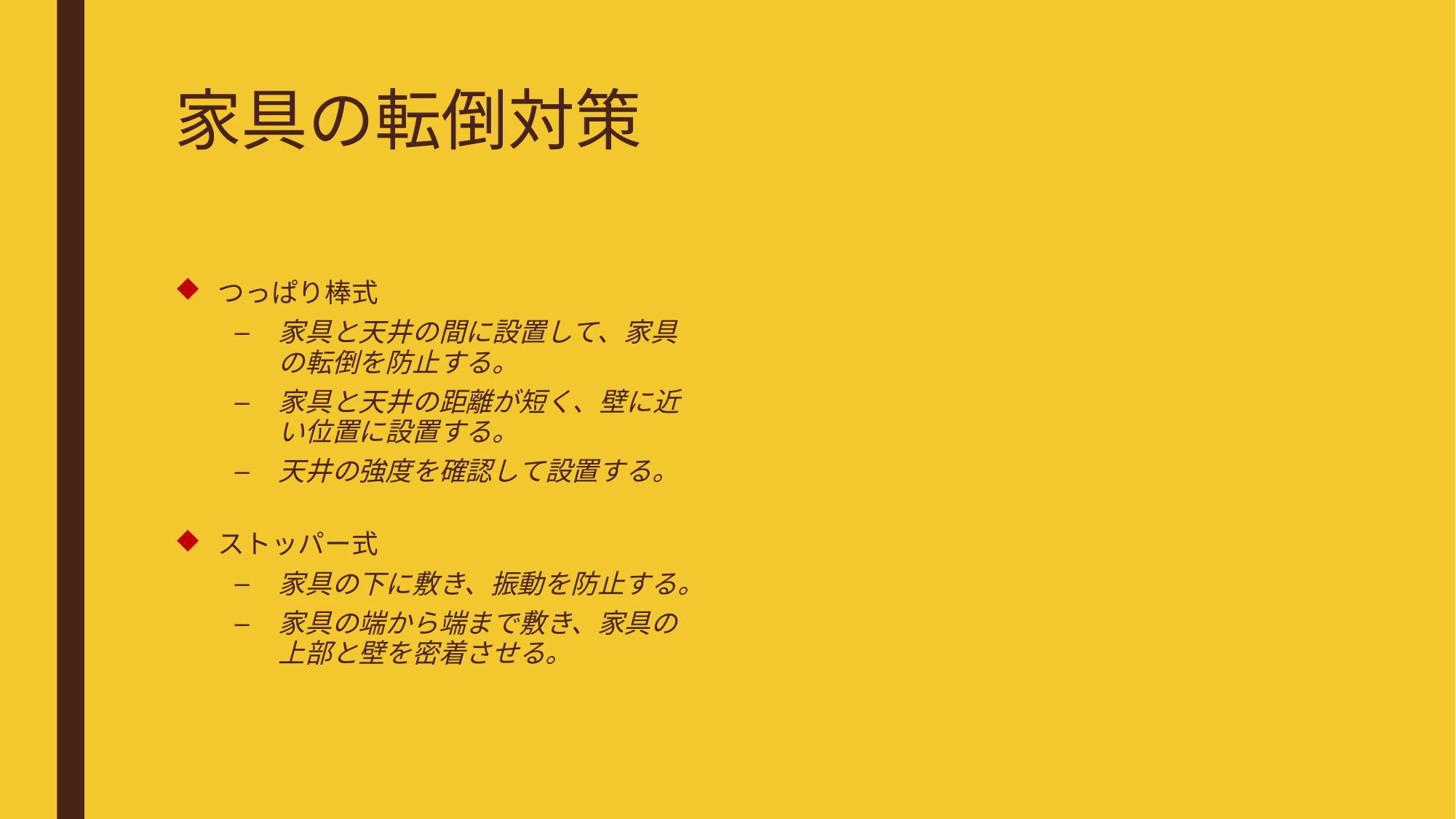

# 家具の転倒対策
つっぱり棒式
家具と天井の間に設置して、家具の転倒を防止する。
家具と天井の距離が短く、壁に近い位置に設置する。
天井の強度を確認して設置する。
ストッパー式
家具の下に敷き、振動を防止する。
家具の端から端まで敷き、家具の上部と壁を密着させる。